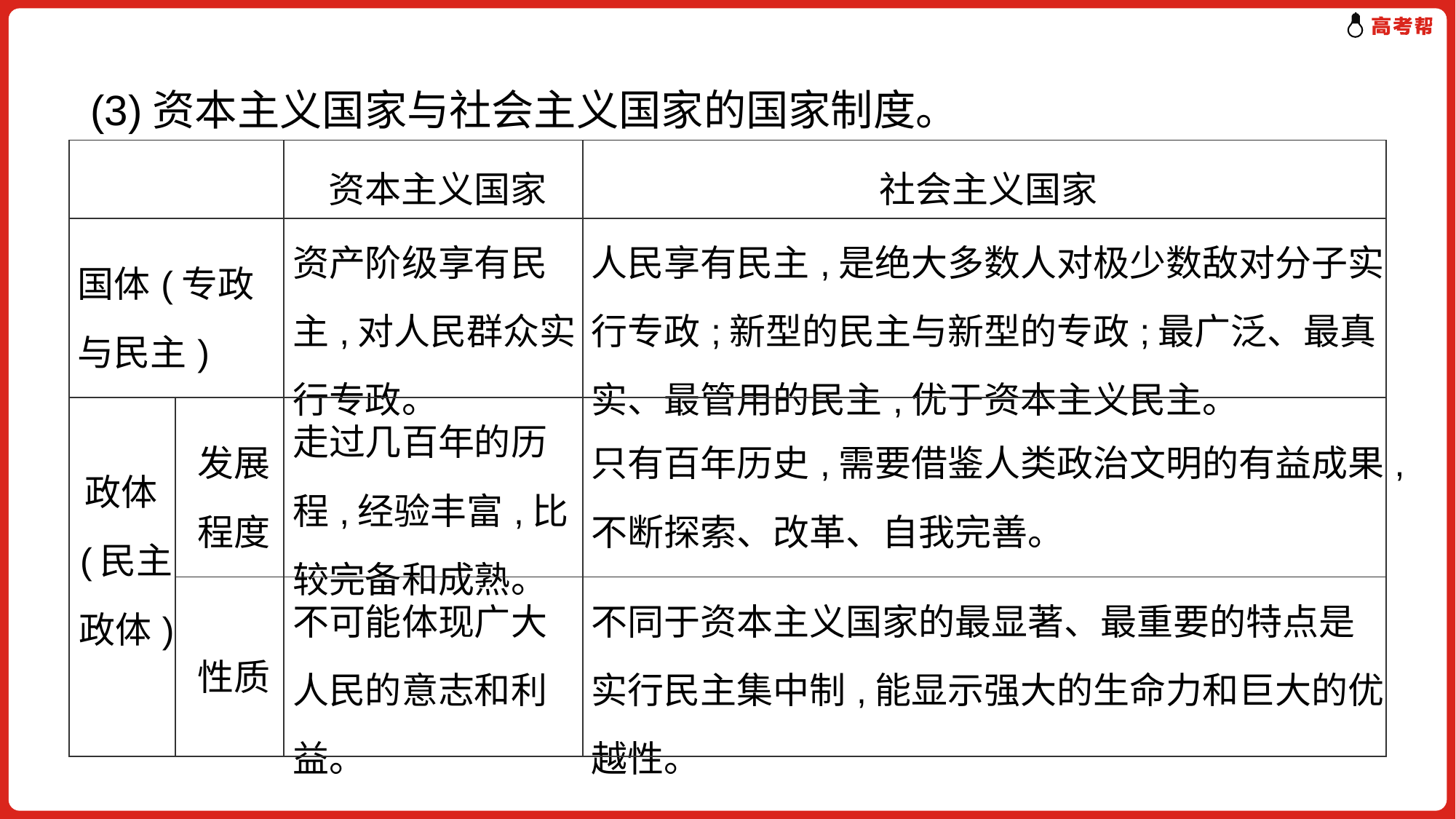

(3)资本主义国家与社会主义国家的国家制度。
|  |  | 资本主义国家 | 社会主义国家 |
| --- | --- | --- | --- |
| 国体(专政与民主) |  | 资产阶级享有民主,对人民群众实行专政。 | 人民享有民主,是绝大多数人对极少数敌对分子实行专政;新型的民主与新型的专政;最广泛、最真实、最管用的民主,优于资本主义民主。 |
| 政体(民主政体) | 发展程度 | 走过几百年的历程,经验丰富,比较完备和成熟。 | 只有百年历史,需要借鉴人类政治文明的有益成果,不断探索、改革、自我完善。 |
|  | 性质 | 不可能体现广大人民的意志和利益。 | 不同于资本主义国家的最显著、最重要的特点是实行民主集中制,能显示强大的生命力和巨大的优越性。 |